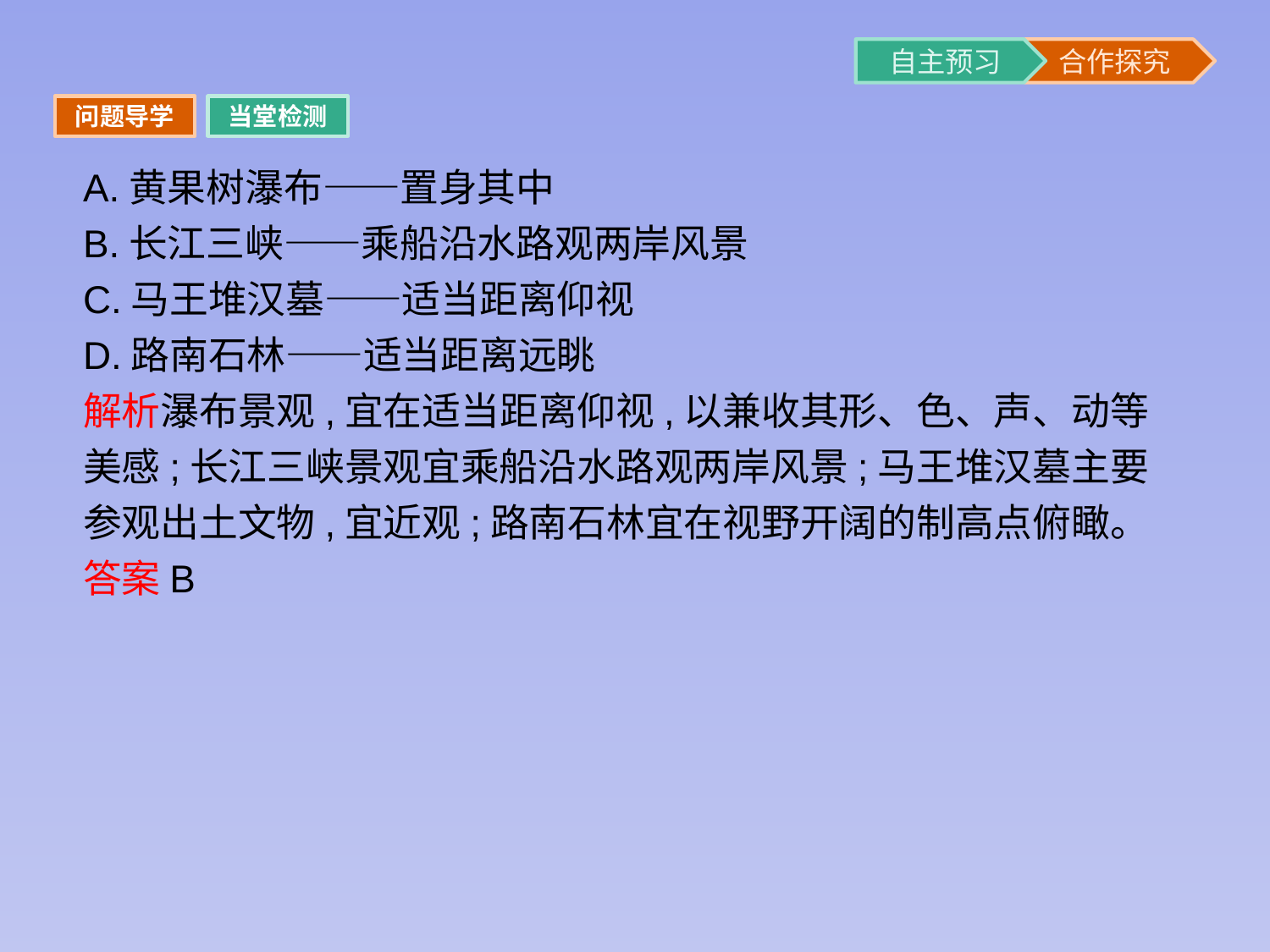

问题导学
当堂检测
A.黄果树瀑布——置身其中
B.长江三峡——乘船沿水路观两岸风景
C.马王堆汉墓——适当距离仰视
D.路南石林——适当距离远眺
解析瀑布景观,宜在适当距离仰视,以兼收其形、色、声、动等美感;长江三峡景观宜乘船沿水路观两岸风景;马王堆汉墓主要参观出土文物,宜近观;路南石林宜在视野开阔的制高点俯瞰。
答案B